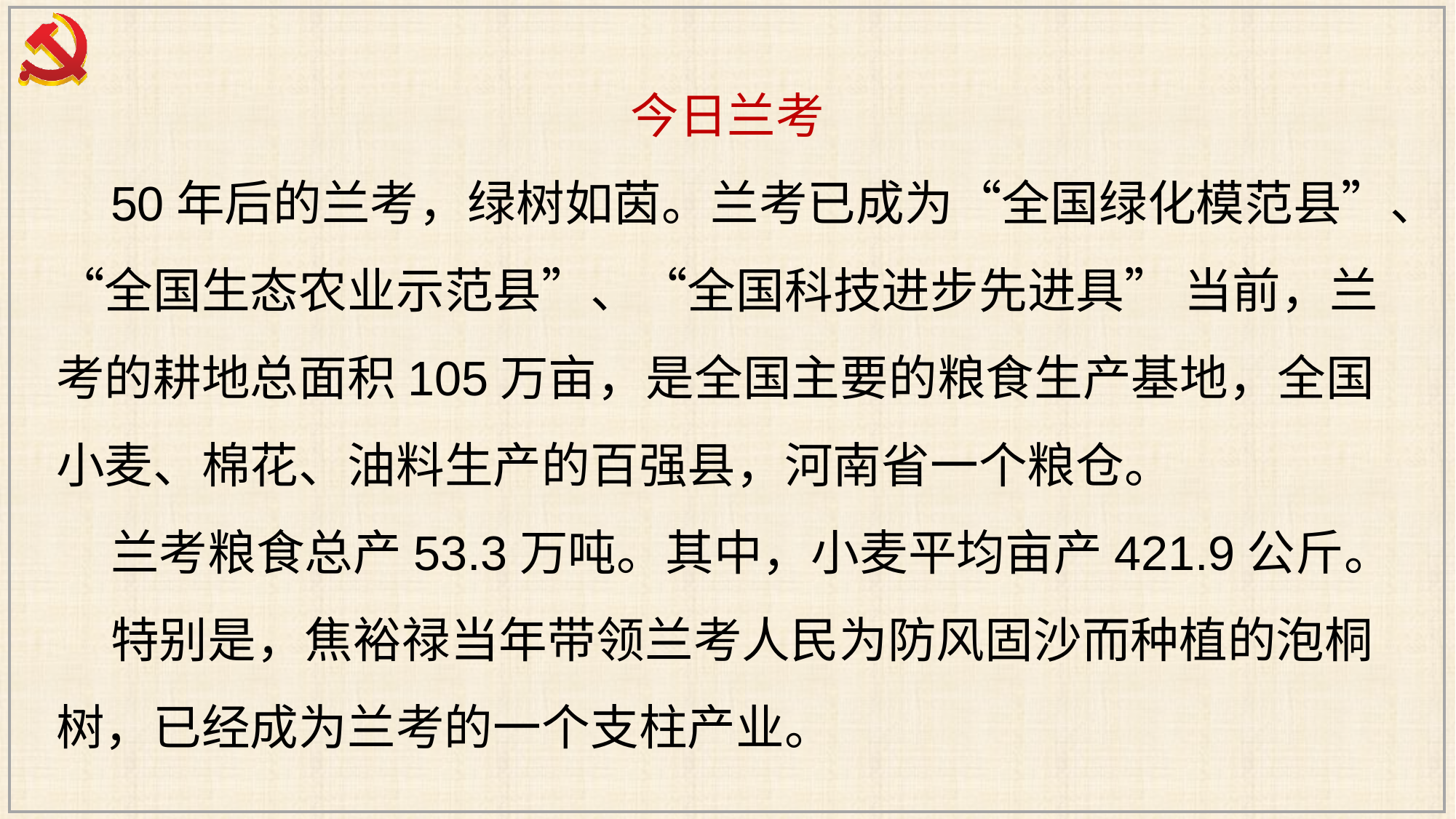

今日兰考
50年后的兰考，绿树如茵。兰考已成为“全国绿化模范县”、“全国生态农业示范县”、“全国科技进步先进具” 当前，兰考的耕地总面积105万亩，是全国主要的粮食生产基地，全国小麦、棉花、油料生产的百强县，河南省一个粮仓。
兰考粮食总产53.3万吨。其中，小麦平均亩产421.9公斤。
特别是，焦裕禄当年带领兰考人民为防风固沙而种植的泡桐树，已经成为兰考的一个支柱产业。